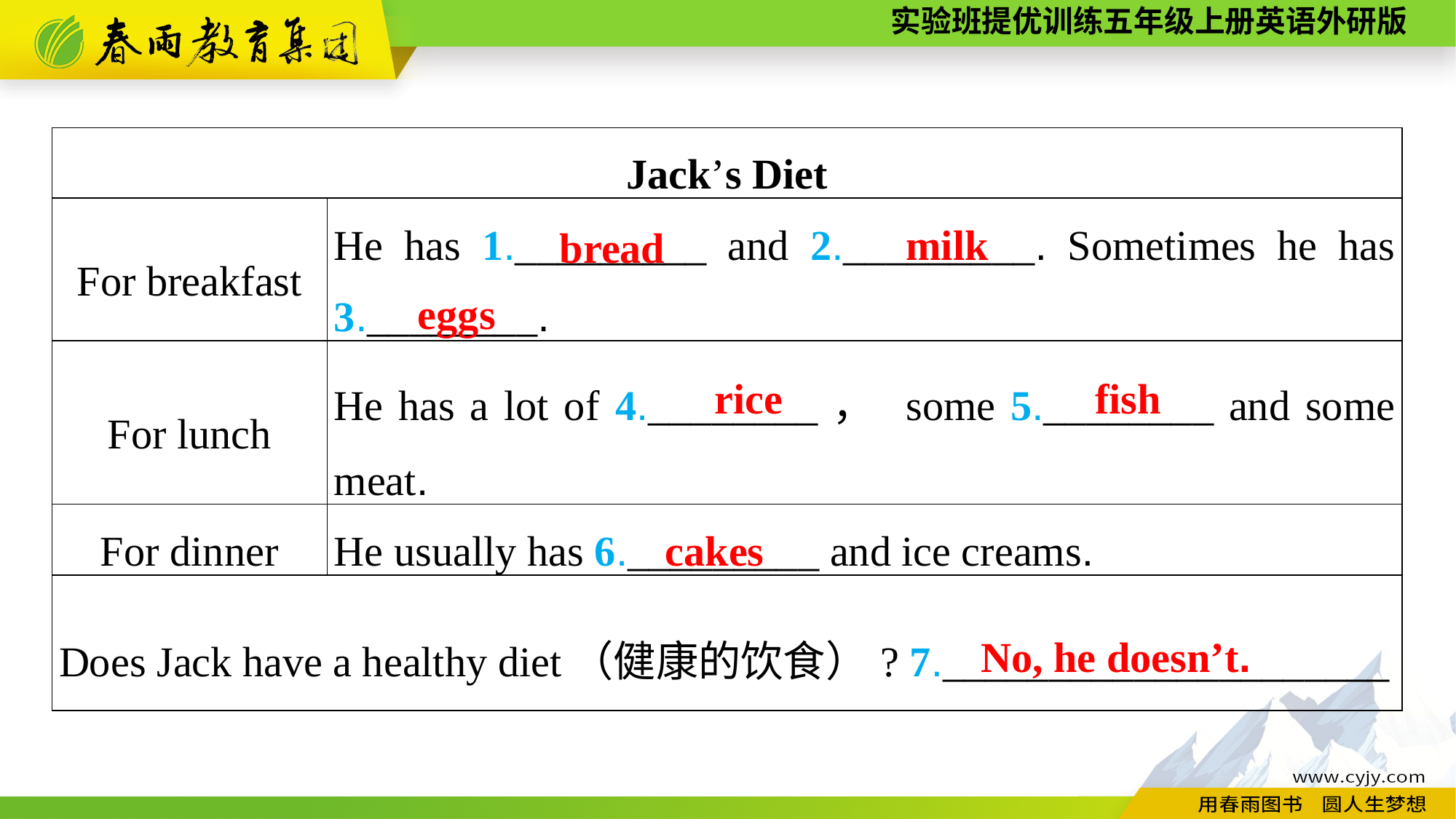

| Jack’s Diet |  |
| --- | --- |
| For breakfast | He has 1.\_\_\_\_\_\_\_\_\_ and 2.\_\_\_\_\_\_\_\_\_. Sometimes he has 3.\_\_\_\_\_\_\_\_. |
| For lunch | He has a lot of 4.\_\_\_\_\_\_\_\_， some 5.\_\_\_\_\_\_\_\_ and some meat. |
| For dinner | He usually has 6.\_\_\_\_\_\_\_\_\_ and ice creams. |
| Does Jack have a healthy diet（健康的饮食）? 7.\_\_\_\_\_\_\_\_\_\_\_\_\_\_\_\_\_\_\_\_\_ |  |
milk
bread
eggs
rice
fish
cakes
No, he doesn’t.